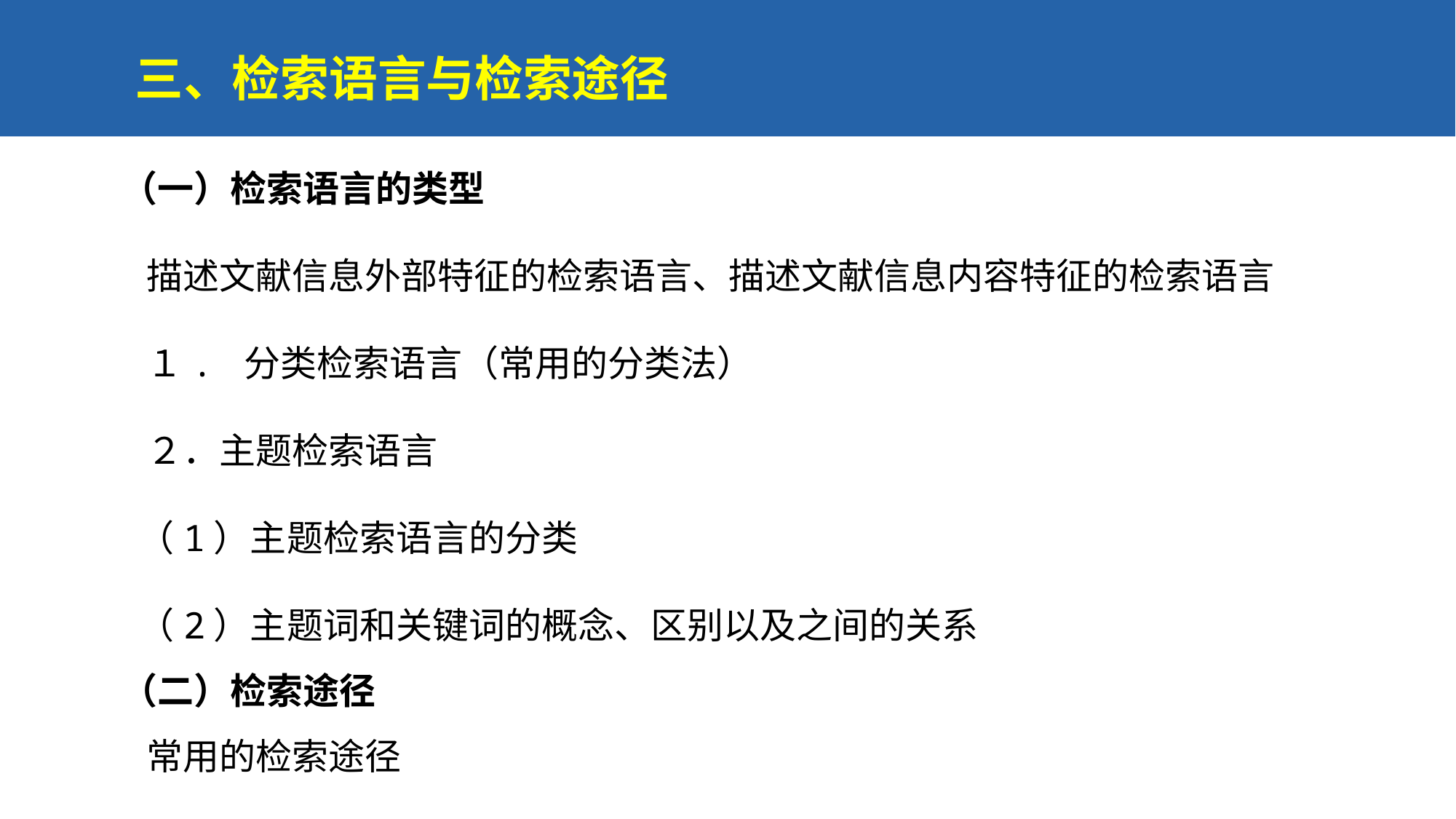

三、检索语言与检索途径
（一）检索语言的类型
  描述文献信息外部特征的检索语言、描述文献信息内容特征的检索语言
  １. 分类检索语言（常用的分类法）
  ２．主题检索语言
 （1）主题检索语言的分类
 （2）主题词和关键词的概念、区别以及之间的关系
（二）检索途径
  常用的检索途径